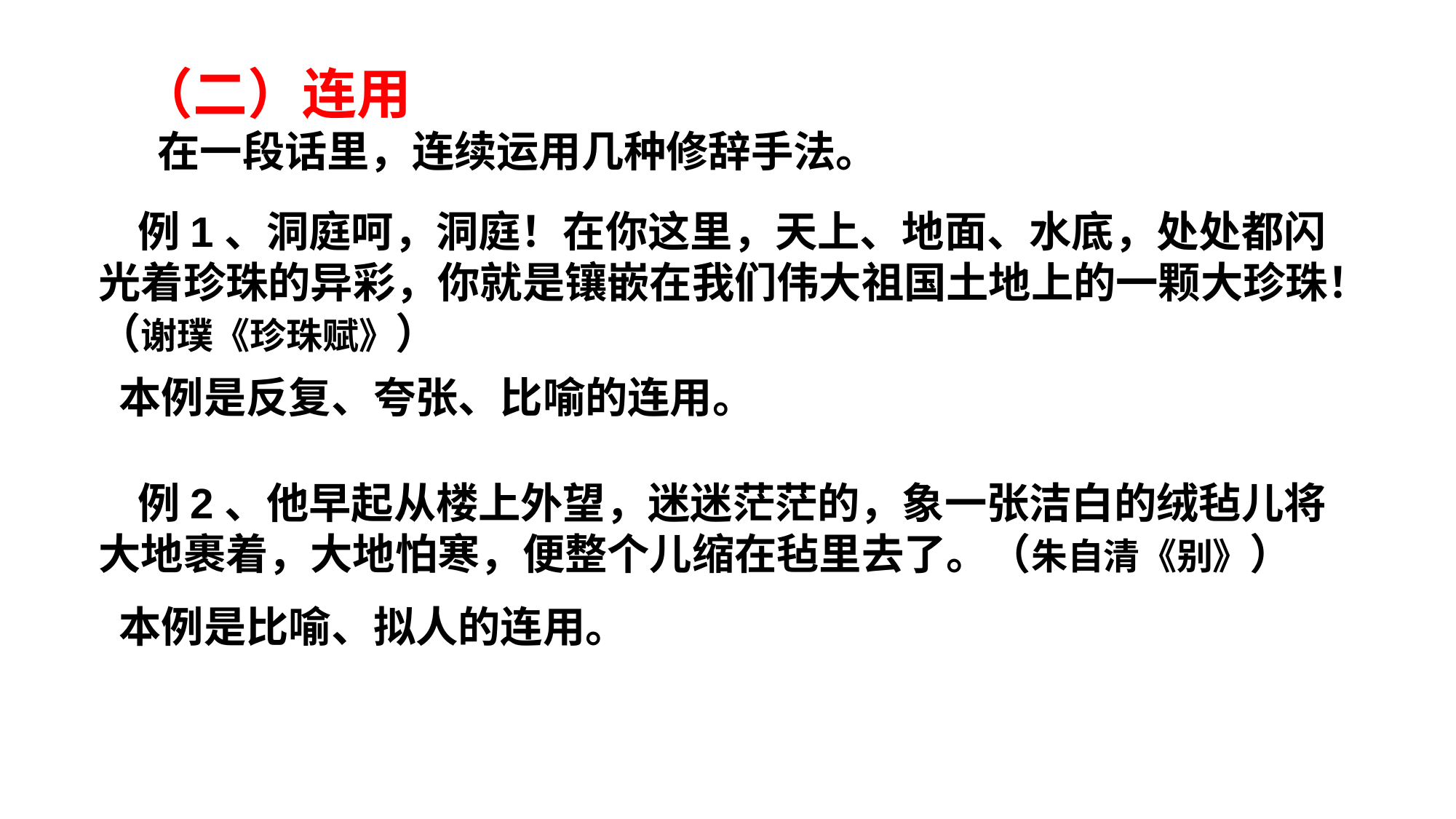

（二）连用
       在一段话里，连续运用几种修辞手法。
   例1、洞庭呵，洞庭！在你这里，天上、地面、水底，处处都闪光着珍珠的异彩，你就是镶嵌在我们伟大祖国土地上的一颗大珍珠！（谢璞《珍珠赋》）
   本例是反复、夸张、比喻的连用。
   例2、他早起从楼上外望，迷迷茫茫的，象一张洁白的绒毡儿将大地裹着，大地怕寒，便整个儿缩在毡里去了。（朱自清《别》）
   本例是比喻、拟人的连用。